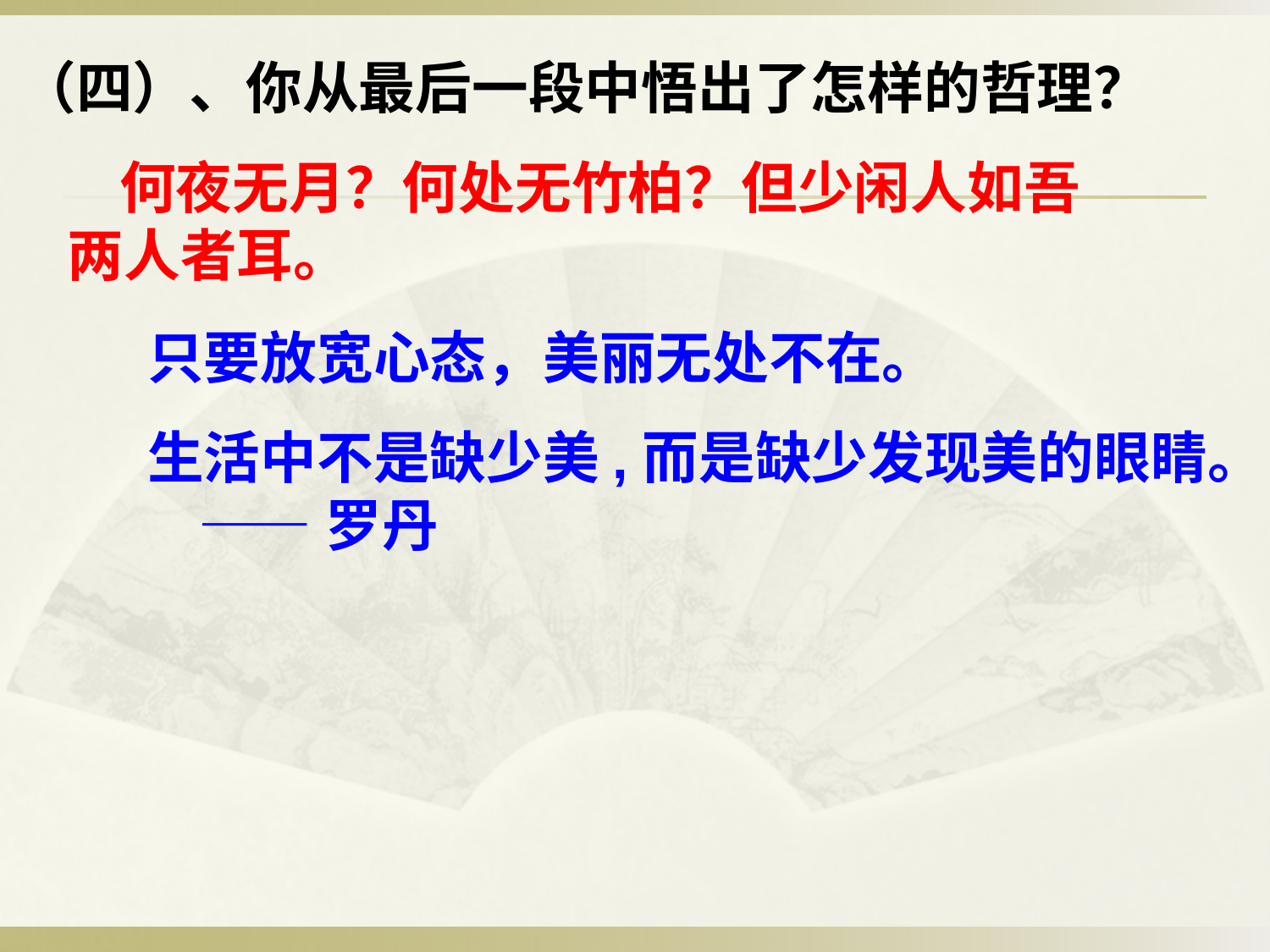

（四）、你从最后一段中悟出了怎样的哲理？
   何夜无月？何处无竹柏？但少闲人如吾两人者耳。
只要放宽心态，美丽无处不在。
生活中不是缺少美,而是缺少发现美的眼睛。
    ——罗丹